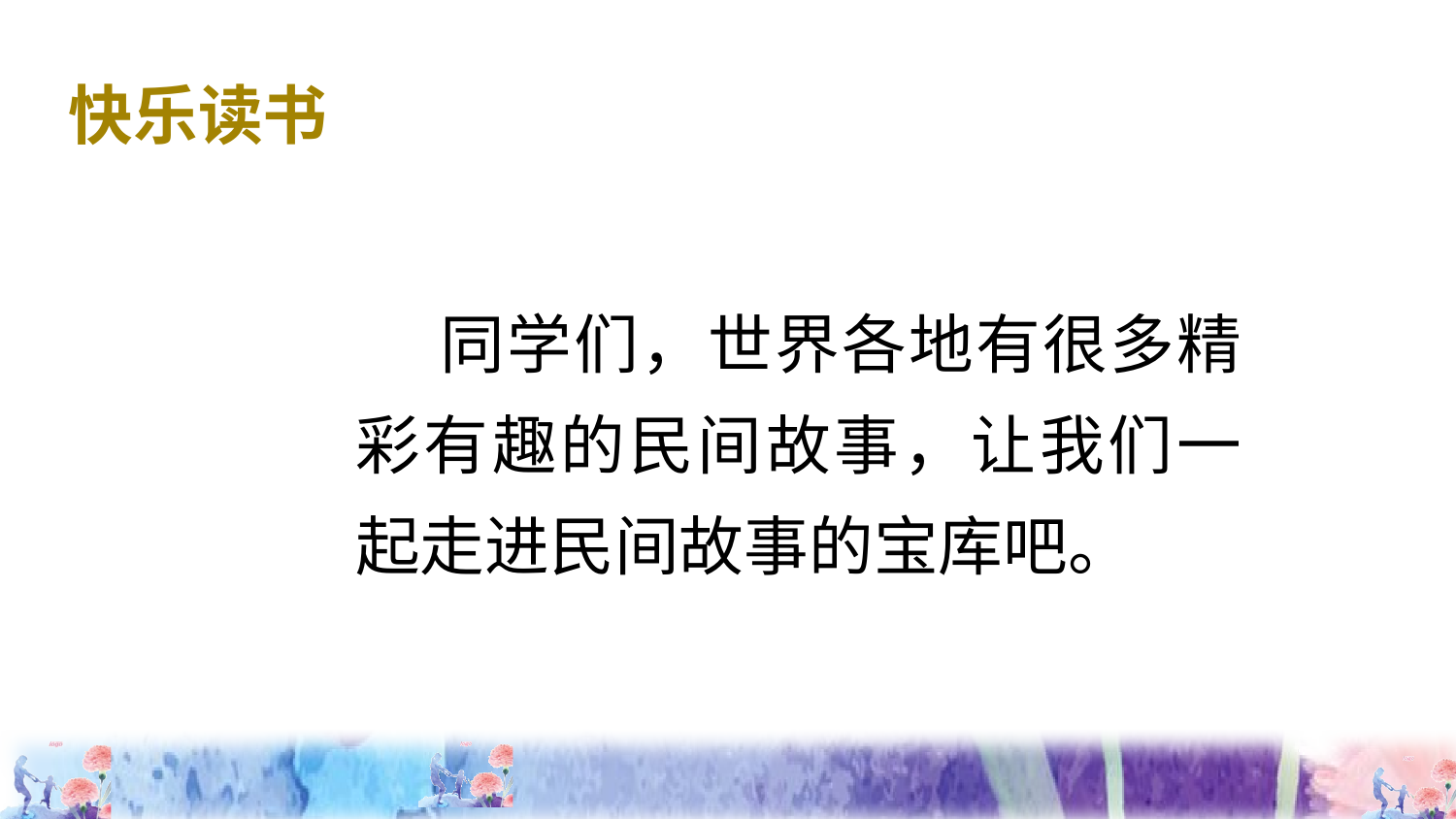

快乐读书
    同学们，世界各地有很多精彩有趣的民间故事，让我们一起走进民间故事的宝库吧。